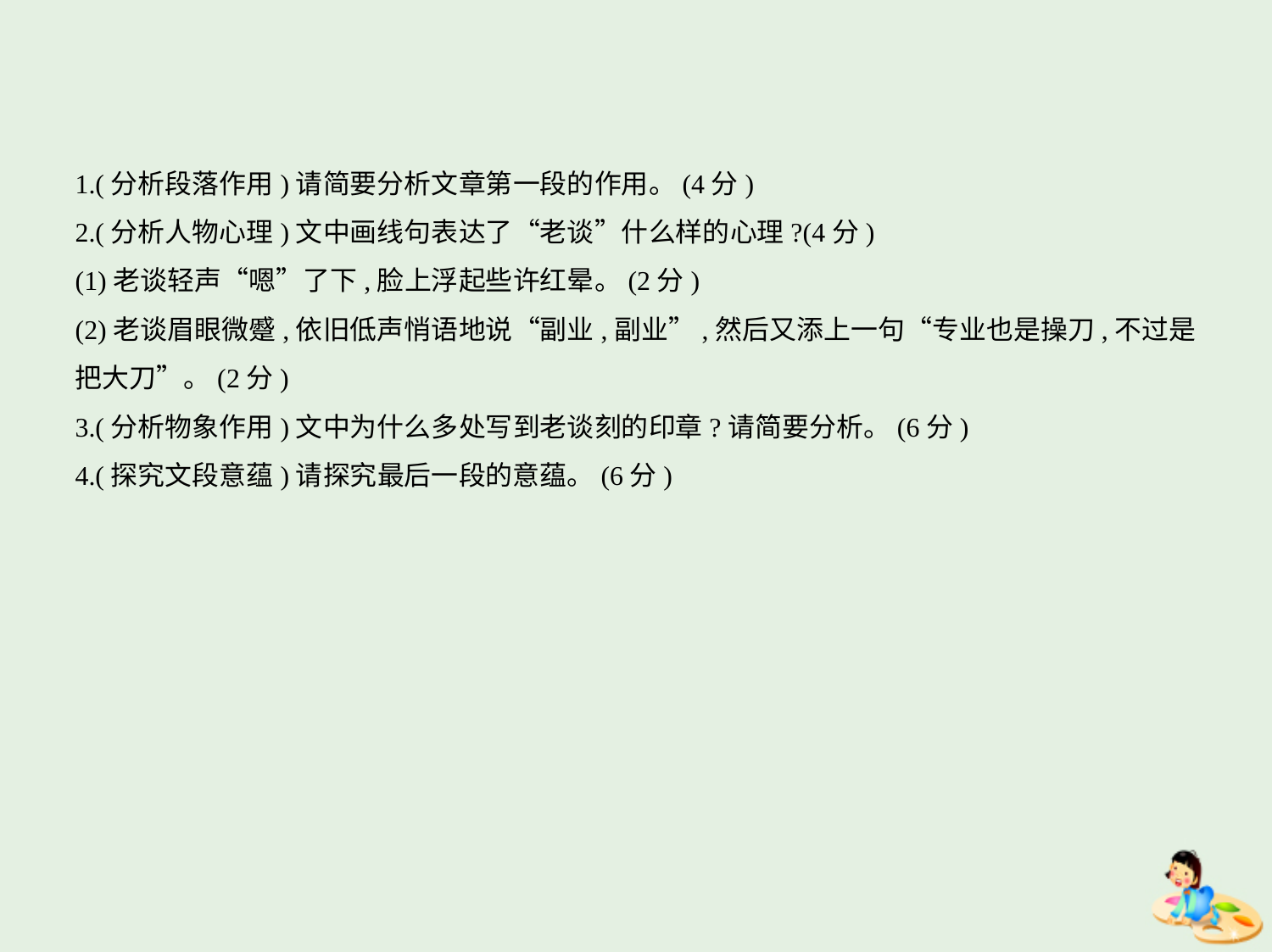

1.(分析段落作用)请简要分析文章第一段的作用。(4分)
2.(分析人物心理)文中画线句表达了“老谈”什么样的心理?(4分)
(1)老谈轻声“嗯”了下,脸上浮起些许红晕。(2分)
(2)老谈眉眼微蹙,依旧低声悄语地说“副业,副业”,然后又添上一句“专业也是操刀,不过是
把大刀”。(2分)
3.(分析物象作用)文中为什么多处写到老谈刻的印章?请简要分析。(6分)
4.(探究文段意蕴)请探究最后一段的意蕴。(6分)